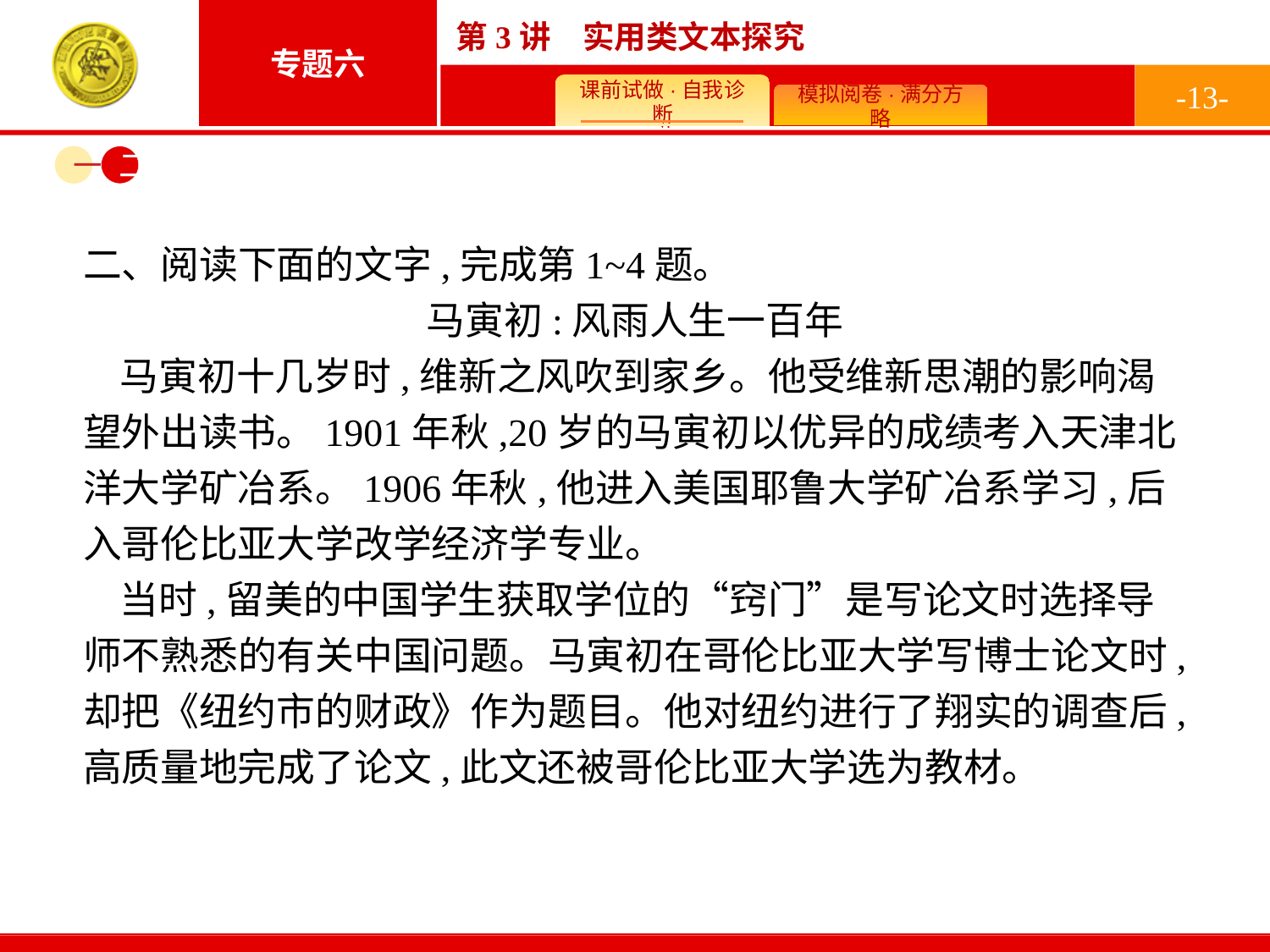

-13-
一
二
二、阅读下面的文字,完成第1~4题。
马寅初:风雨人生一百年
马寅初十几岁时,维新之风吹到家乡。他受维新思潮的影响渴望外出读书。1901年秋,20岁的马寅初以优异的成绩考入天津北洋大学矿冶系。1906年秋,他进入美国耶鲁大学矿冶系学习,后入哥伦比亚大学改学经济学专业。
当时,留美的中国学生获取学位的“窍门”是写论文时选择导师不熟悉的有关中国问题。马寅初在哥伦比亚大学写博士论文时,却把《纽约市的财政》作为题目。他对纽约进行了翔实的调查后,高质量地完成了论文,此文还被哥伦比亚大学选为教材。